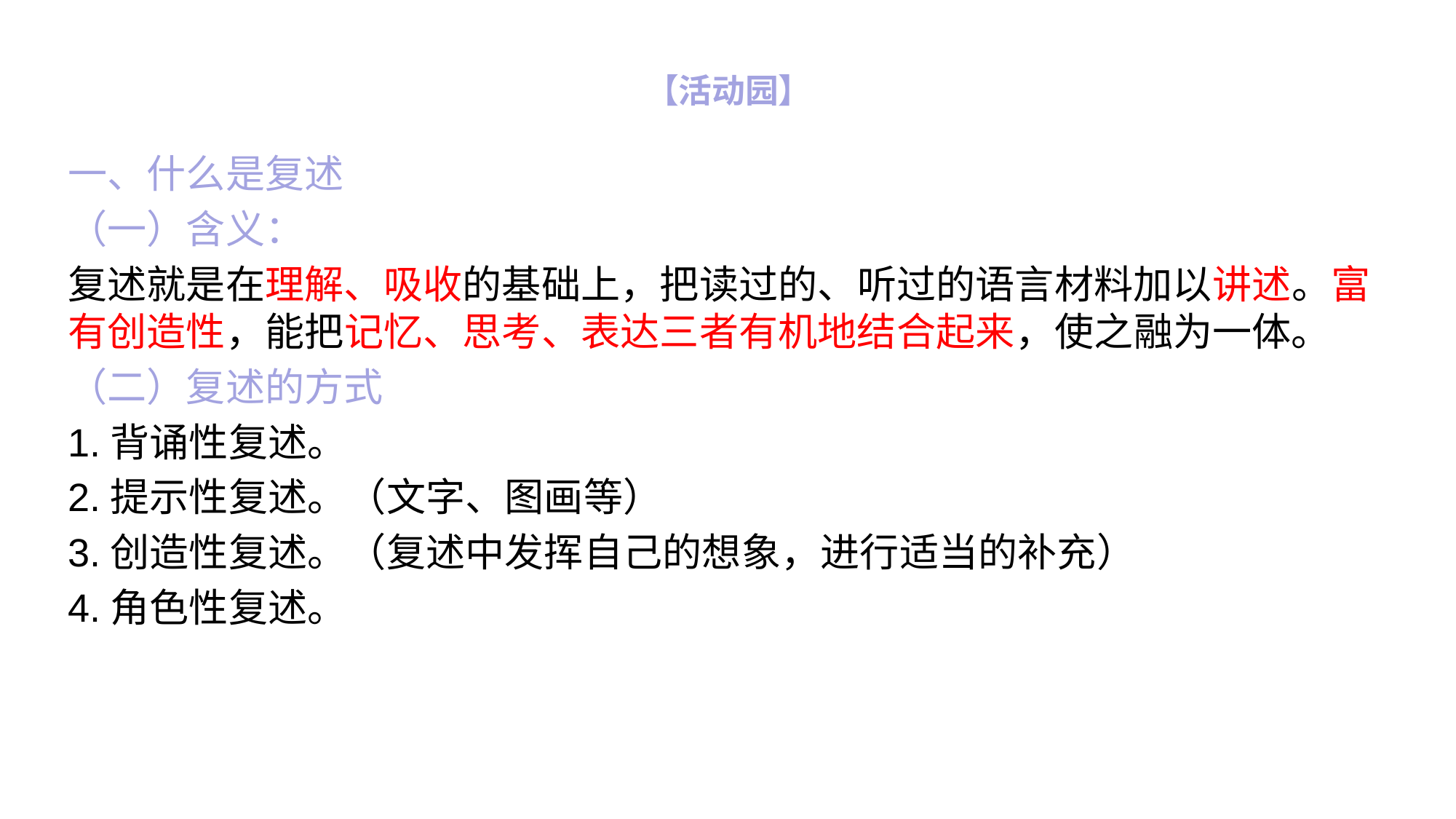

# 【活动园】
一、什么是复述
（一）含义：
复述就是在理解、吸收的基础上，把读过的、听过的语言材料加以讲述。富有创造性，能把记忆、思考、表达三者有机地结合起来，使之融为一体。
（二）复述的方式
1.背诵性复述。
2.提示性复述。（文字、图画等）
3.创造性复述。（复述中发挥自己的想象，进行适当的补充）
4.角色性复述。